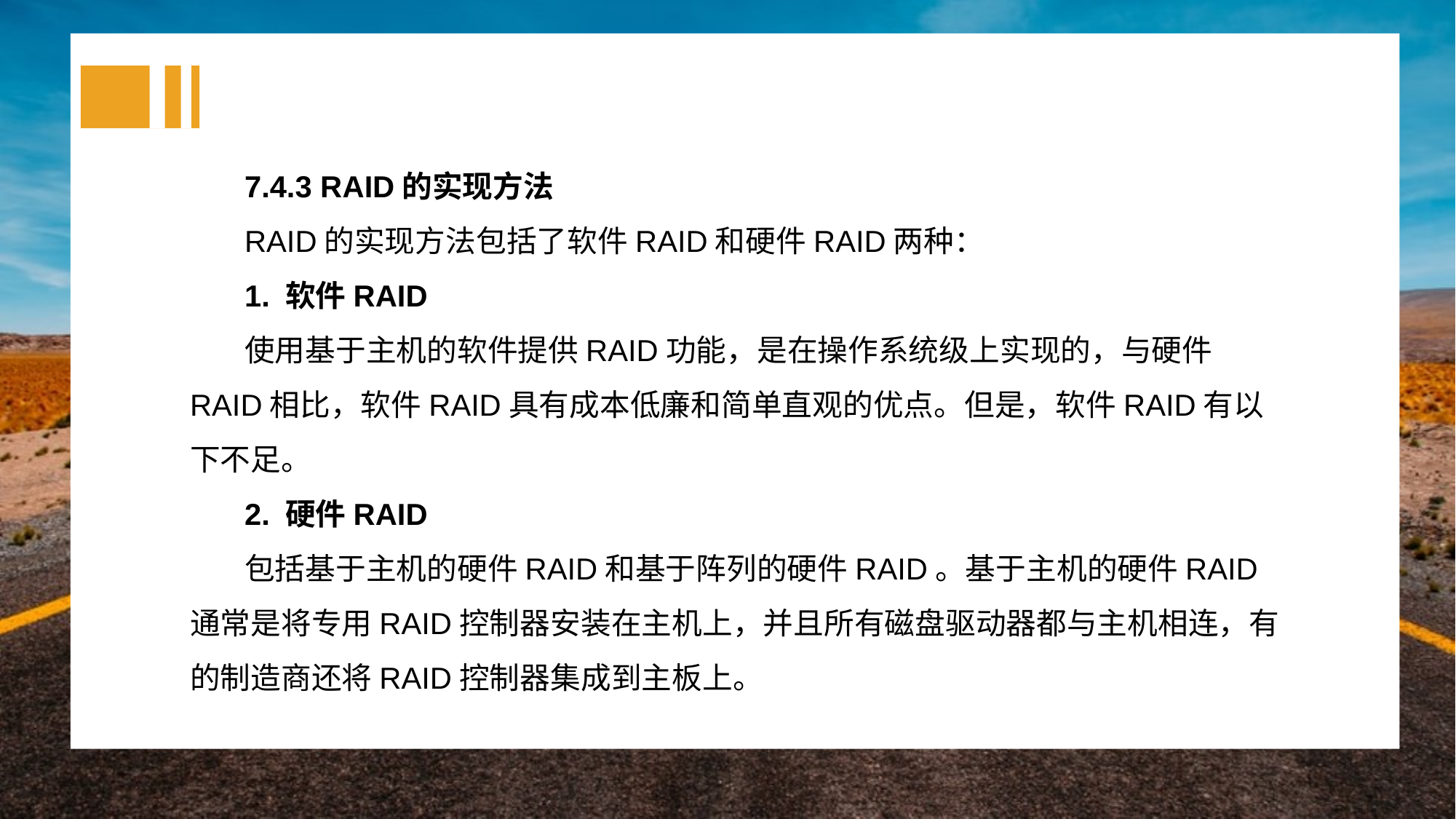

7.4.3 RAID的实现方法
RAID的实现方法包括了软件RAID和硬件RAID两种：
1. 软件RAID
使用基于主机的软件提供RAID功能，是在操作系统级上实现的，与硬件RAID相比，软件RAID具有成本低廉和简单直观的优点。但是，软件RAID有以下不足。
2. 硬件RAID
包括基于主机的硬件RAID和基于阵列的硬件RAID。基于主机的硬件RAID通常是将专用RAID控制器安装在主机上，并且所有磁盘驱动器都与主机相连，有的制造商还将RAID控制器集成到主板上。